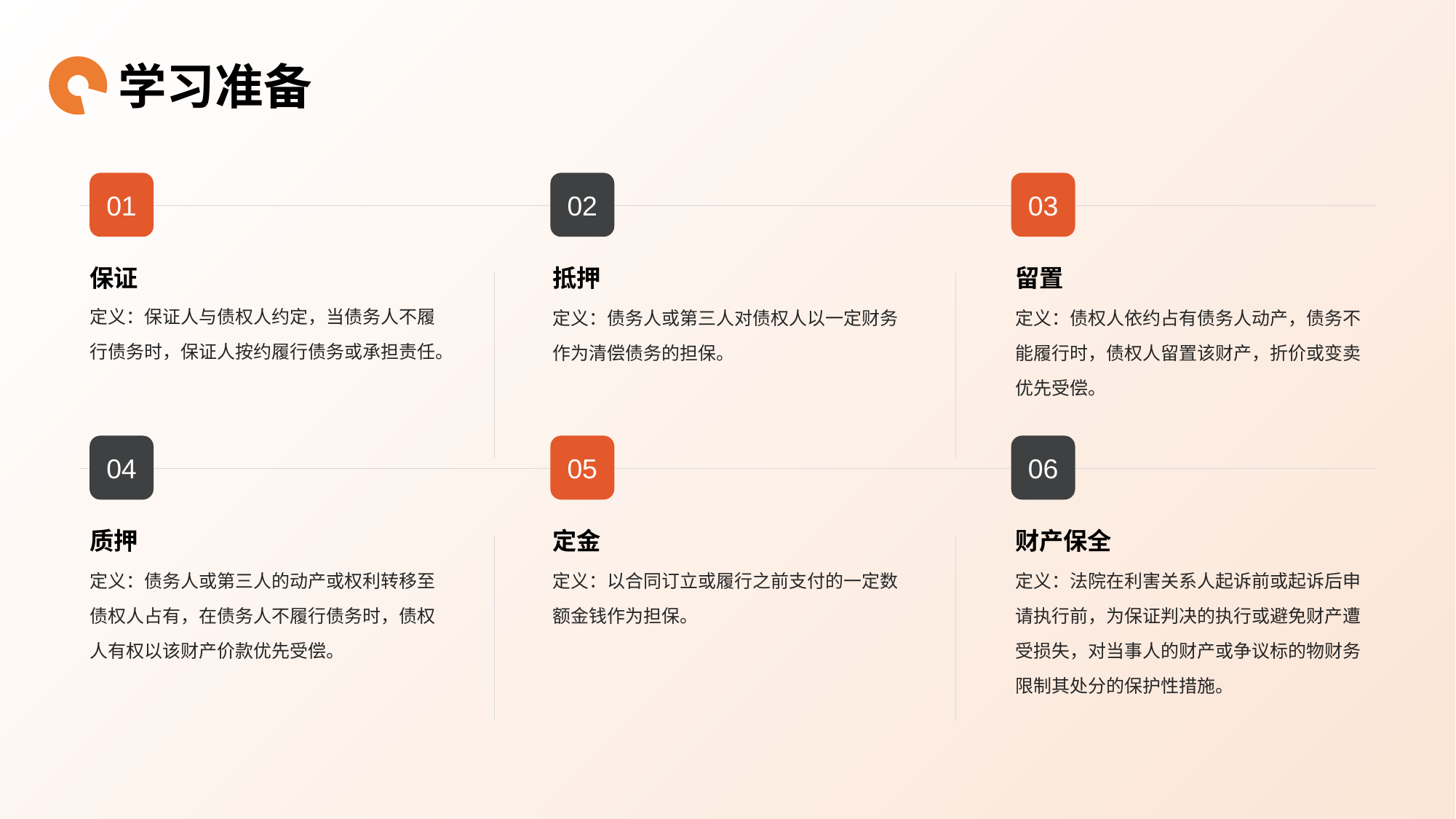

学习准备

01
02
03
保证
定义：保证人与债权人约定，当债务人不履行债务时，保证人按约履行债务或承担责任。
抵押
定义：债务人或第三人对债权人以一定财务作为清偿债务的担保。
留置
定义：债权人依约占有债务人动产，债务不能履行时，债权人留置该财产，折价或变卖优先受偿。
04
05
06
质押
定义：债务人或第三人的动产或权利转移至债权人占有，在债务人不履行债务时，债权人有权以该财产价款优先受偿。
定金
定义：以合同订立或履行之前支付的一定数额金钱作为担保。
财产保全
定义：法院在利害关系人起诉前或起诉后申请执行前，为保证判决的执行或避免财产遭受损失，对当事人的财产或争议标的物财务限制其处分的保护性措施。